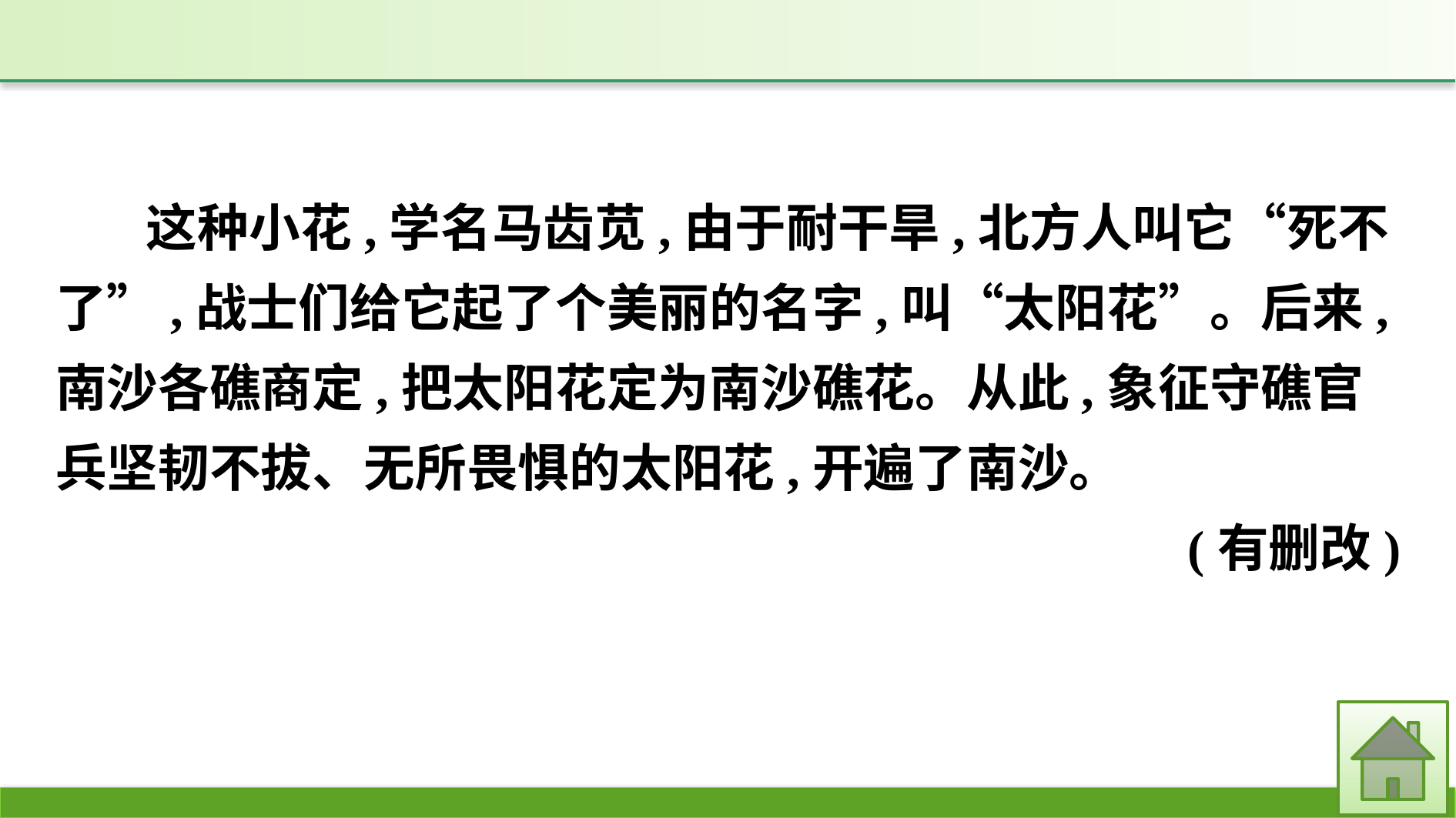

这种小花,学名马齿苋,由于耐干旱,北方人叫它“死不了”,战士们给它起了个美丽的名字,叫“太阳花”。后来,南沙各礁商定,把太阳花定为南沙礁花。从此,象征守礁官兵坚韧不拔、无所畏惧的太阳花,开遍了南沙。
(有删改)